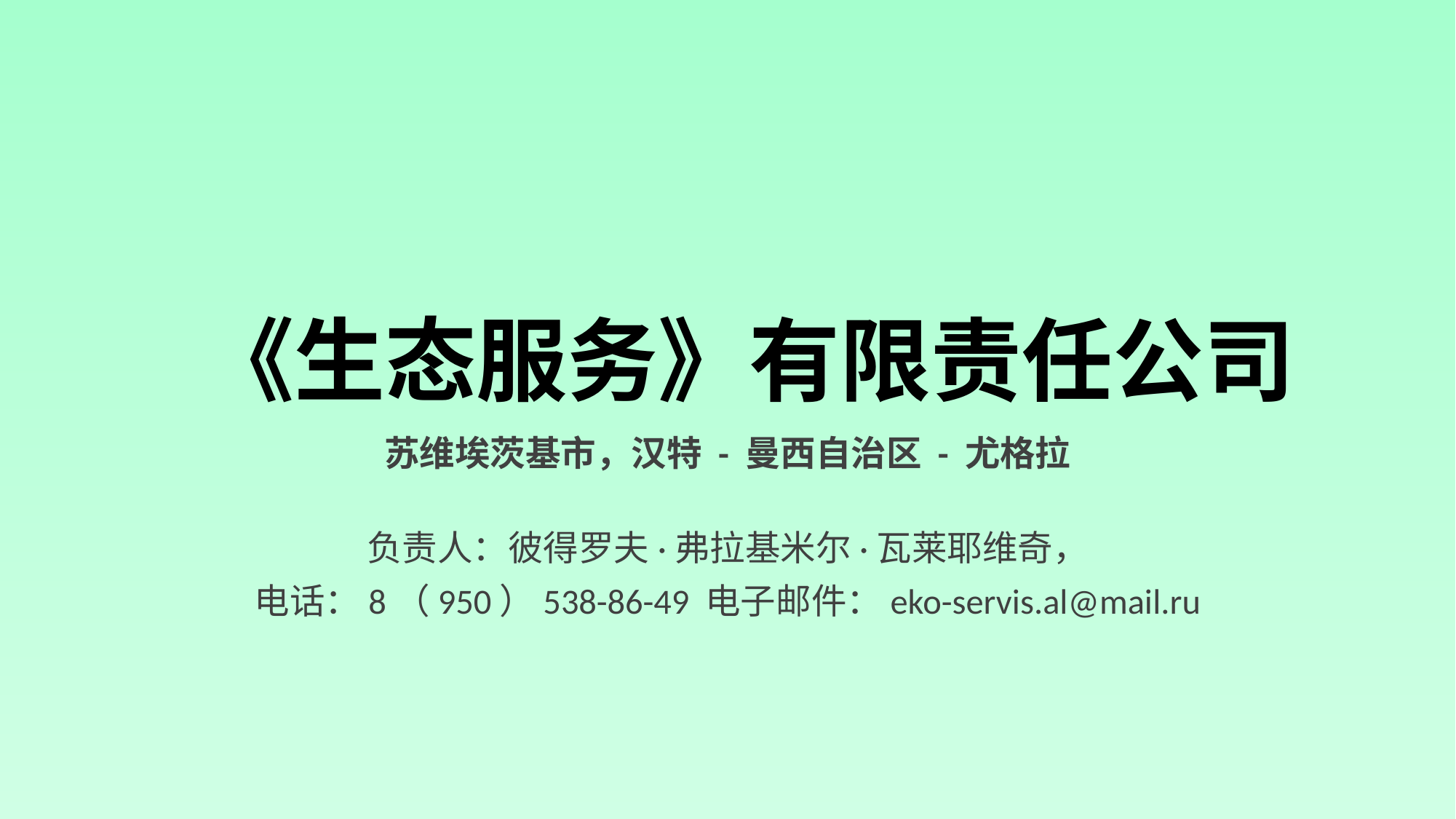

# 《生态服务》有限责任公司
苏维埃茨基市，汉特 - 曼西自治区 - 尤格拉
负责人：彼得罗夫·弗拉基米尔·瓦莱耶维奇，
电话：8（950）538-86-49 电子邮件：eko-servis.al@mail.ru